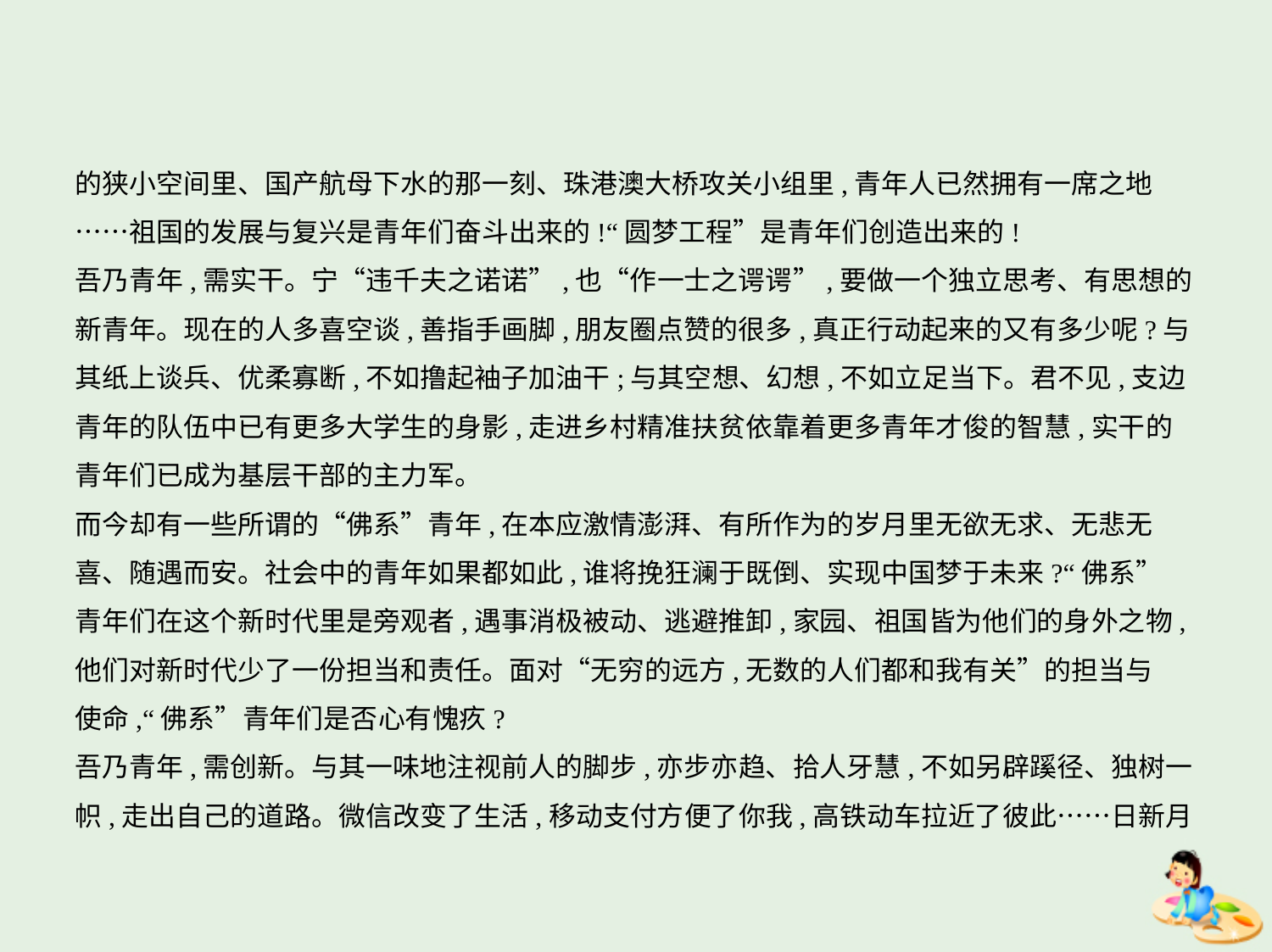

的狭小空间里、国产航母下水的那一刻、珠港澳大桥攻关小组里,青年人已然拥有一席之地
……祖国的发展与复兴是青年们奋斗出来的!“圆梦工程”是青年们创造出来的!
吾乃青年,需实干。宁“违千夫之诺诺”,也“作一士之谔谔”,要做一个独立思考、有思想的
新青年。现在的人多喜空谈,善指手画脚,朋友圈点赞的很多,真正行动起来的又有多少呢?与
其纸上谈兵、优柔寡断,不如撸起袖子加油干;与其空想、幻想,不如立足当下。君不见,支边
青年的队伍中已有更多大学生的身影,走进乡村精准扶贫依靠着更多青年才俊的智慧,实干的
青年们已成为基层干部的主力军。
而今却有一些所谓的“佛系”青年,在本应激情澎湃、有所作为的岁月里无欲无求、无悲无
喜、随遇而安。社会中的青年如果都如此,谁将挽狂澜于既倒、实现中国梦于未来?“佛系”
青年们在这个新时代里是旁观者,遇事消极被动、逃避推卸,家园、祖国皆为他们的身外之物,
他们对新时代少了一份担当和责任。面对“无穷的远方,无数的人们都和我有关”的担当与
使命,“佛系”青年们是否心有愧疚?
吾乃青年,需创新。与其一味地注视前人的脚步,亦步亦趋、拾人牙慧,不如另辟蹊径、独树一
帜,走出自己的道路。微信改变了生活,移动支付方便了你我,高铁动车拉近了彼此……日新月